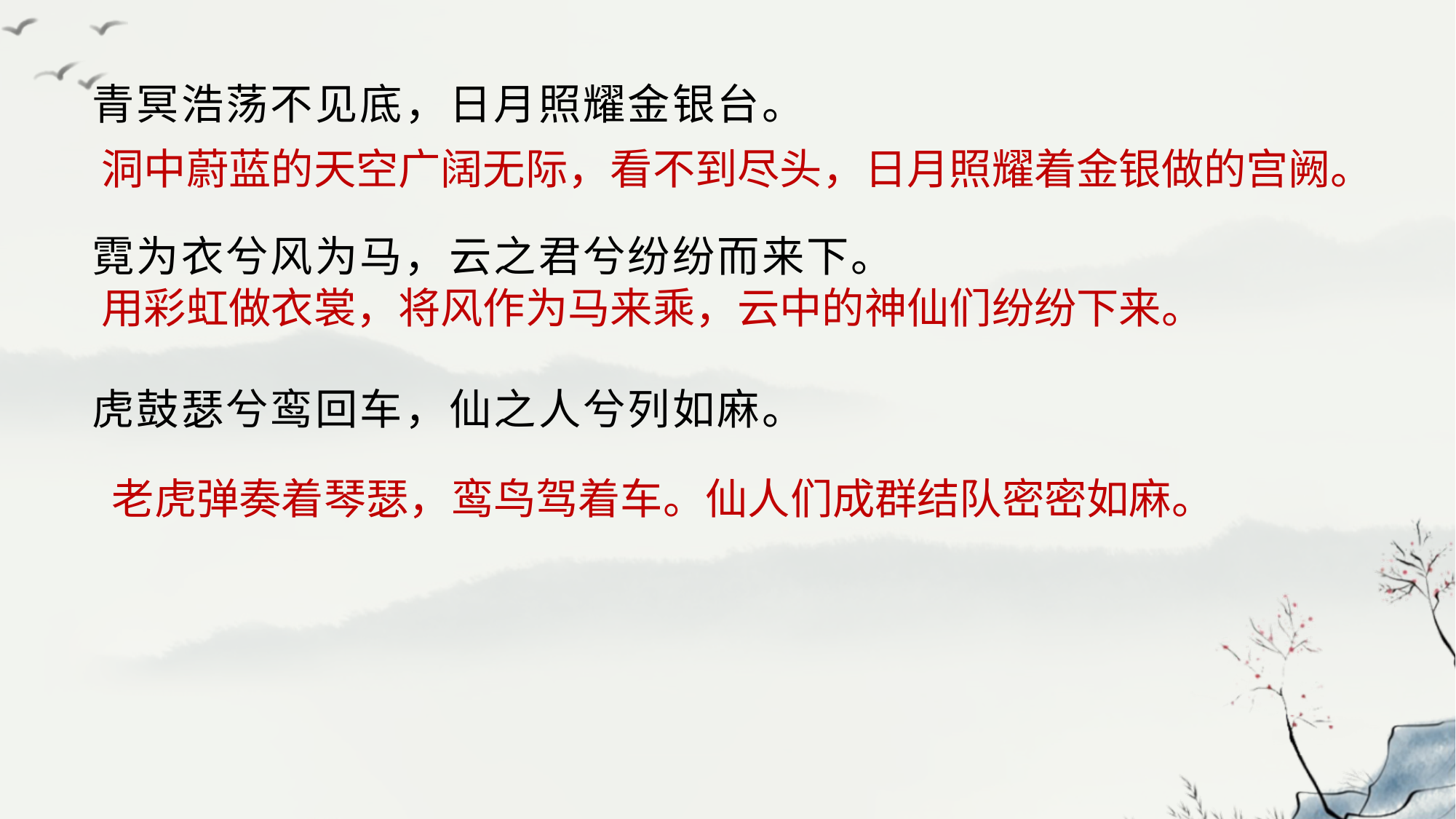

青冥浩荡不见底，日月照耀金银台。

霓为衣兮风为马，云之君兮纷纷而来下。

虎鼓瑟兮鸾回车，仙之人兮列如麻。
洞中蔚蓝的天空广阔无际，看不到尽头，日月照耀着金银做的宫阙。
用彩虹做衣裳，将风作为马来乘，云中的神仙们纷纷下来。
老虎弹奏着琴瑟，鸾鸟驾着车。仙人们成群结队密密如麻。